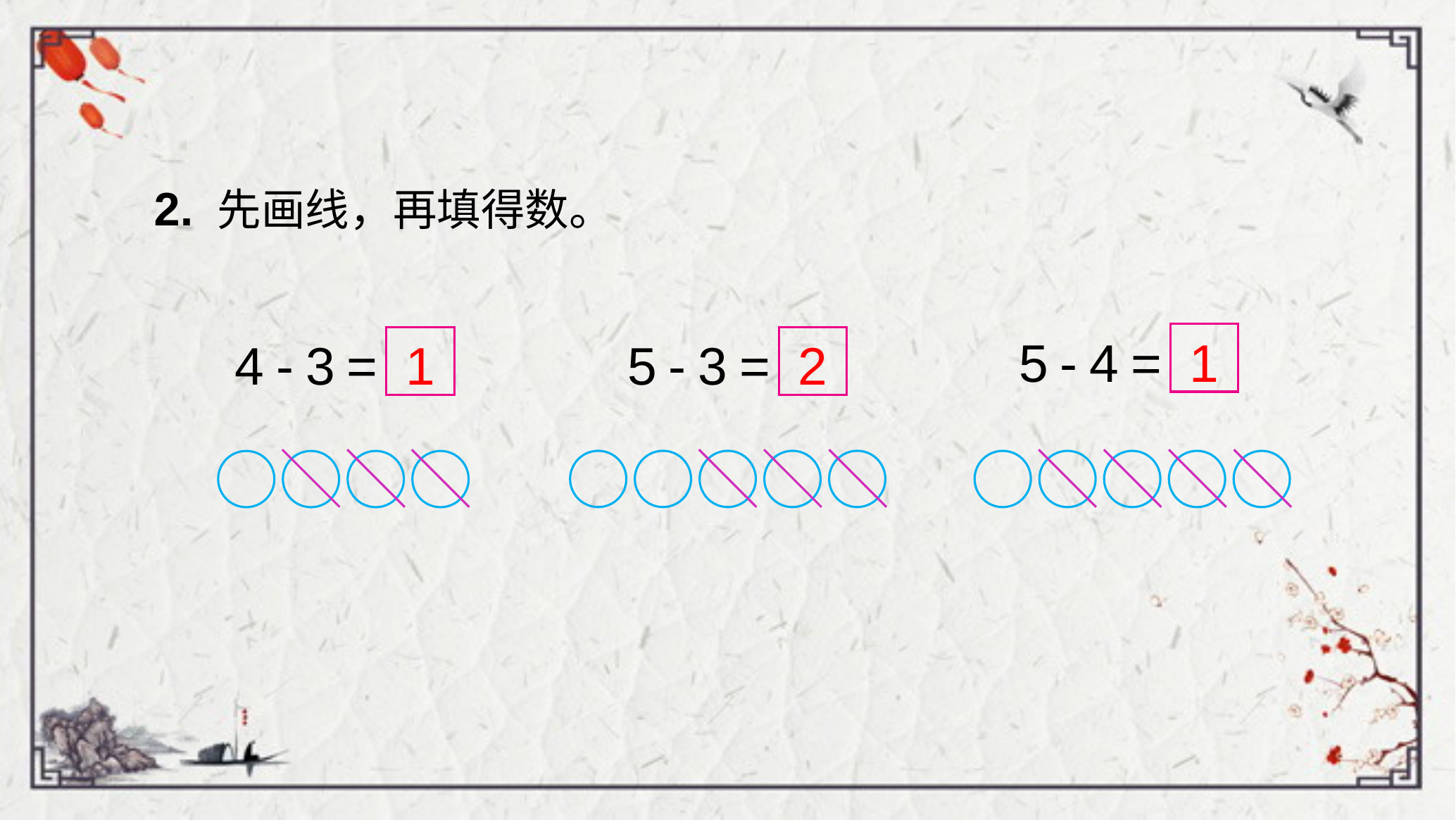

2. 先画线，再填得数。
5 - 4 =

1
4 - 3 =

1
5 - 3 =

2